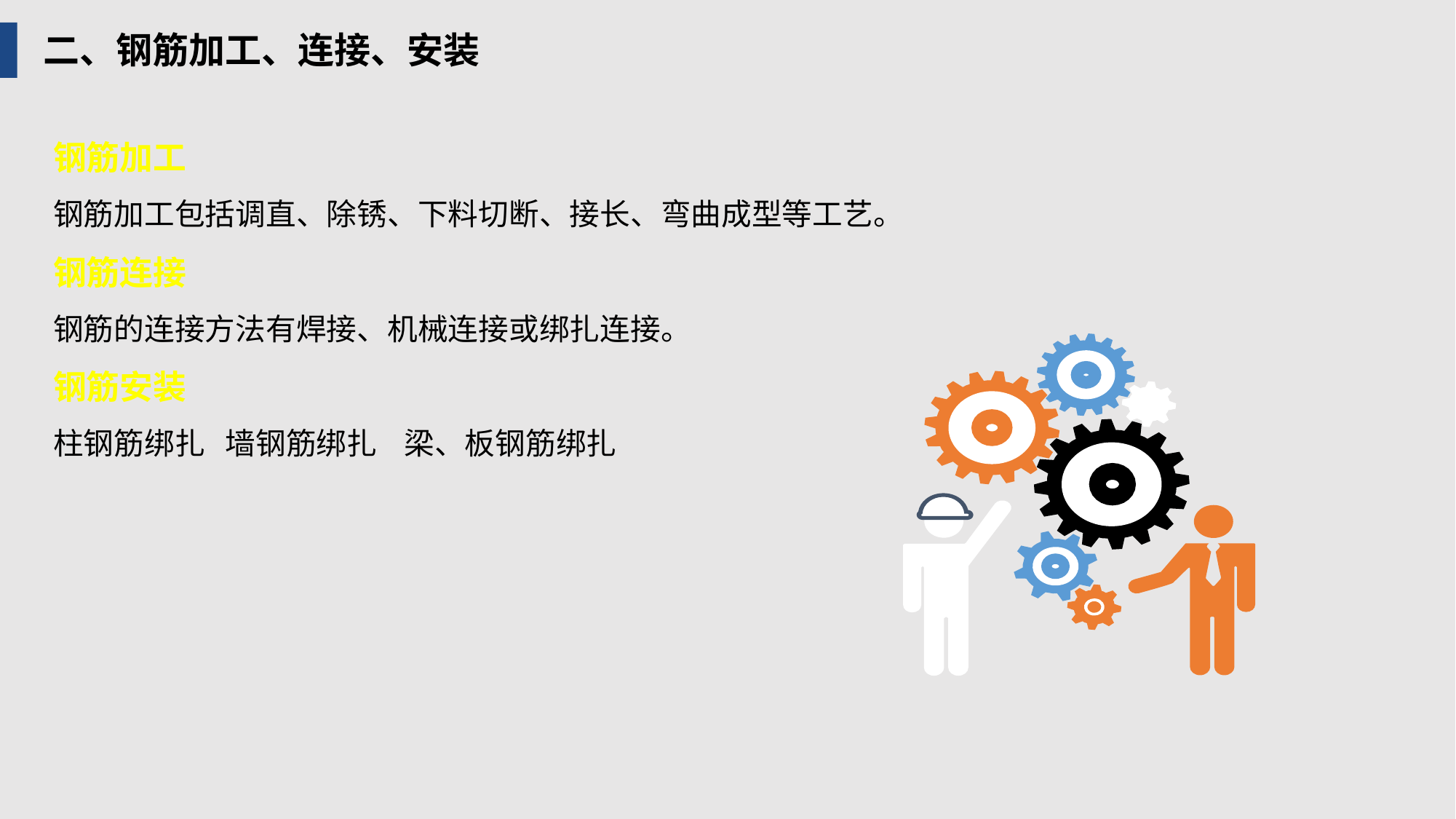

二、钢筋加工、连接、安装

钢筋加工
钢筋加工包括调直、除锈、下料切断、接长、弯曲成型等工艺。
钢筋连接
钢筋的连接方法有焊接、机械连接或绑扎连接。
钢筋安装
柱钢筋绑扎   墙钢筋绑扎    梁、板钢筋绑扎